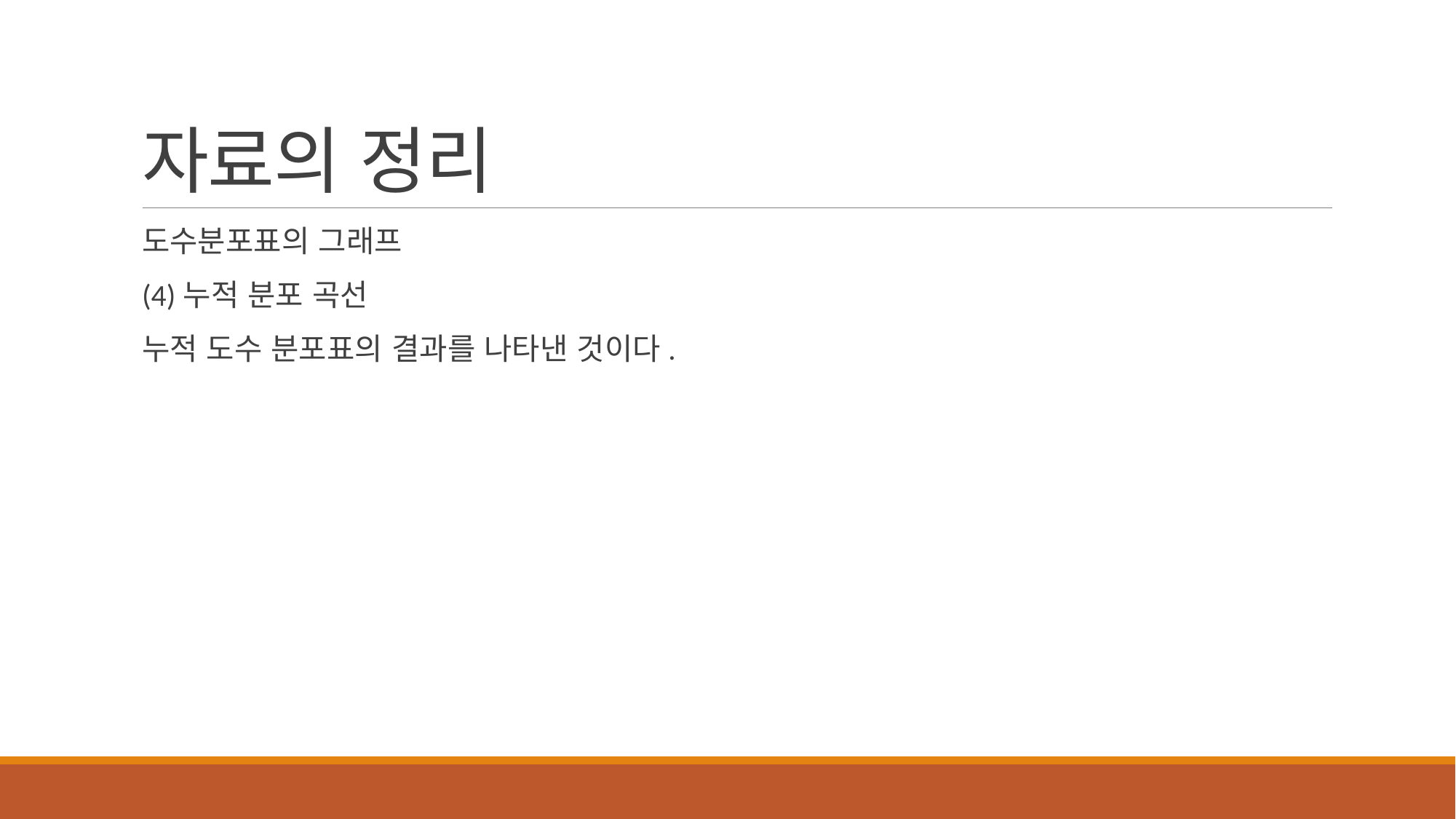

# 자료의 정리
도수분포표의 그래프
(4)누적 분포 곡선
누적 도수 분포표의 결과를 나타낸 것이다.